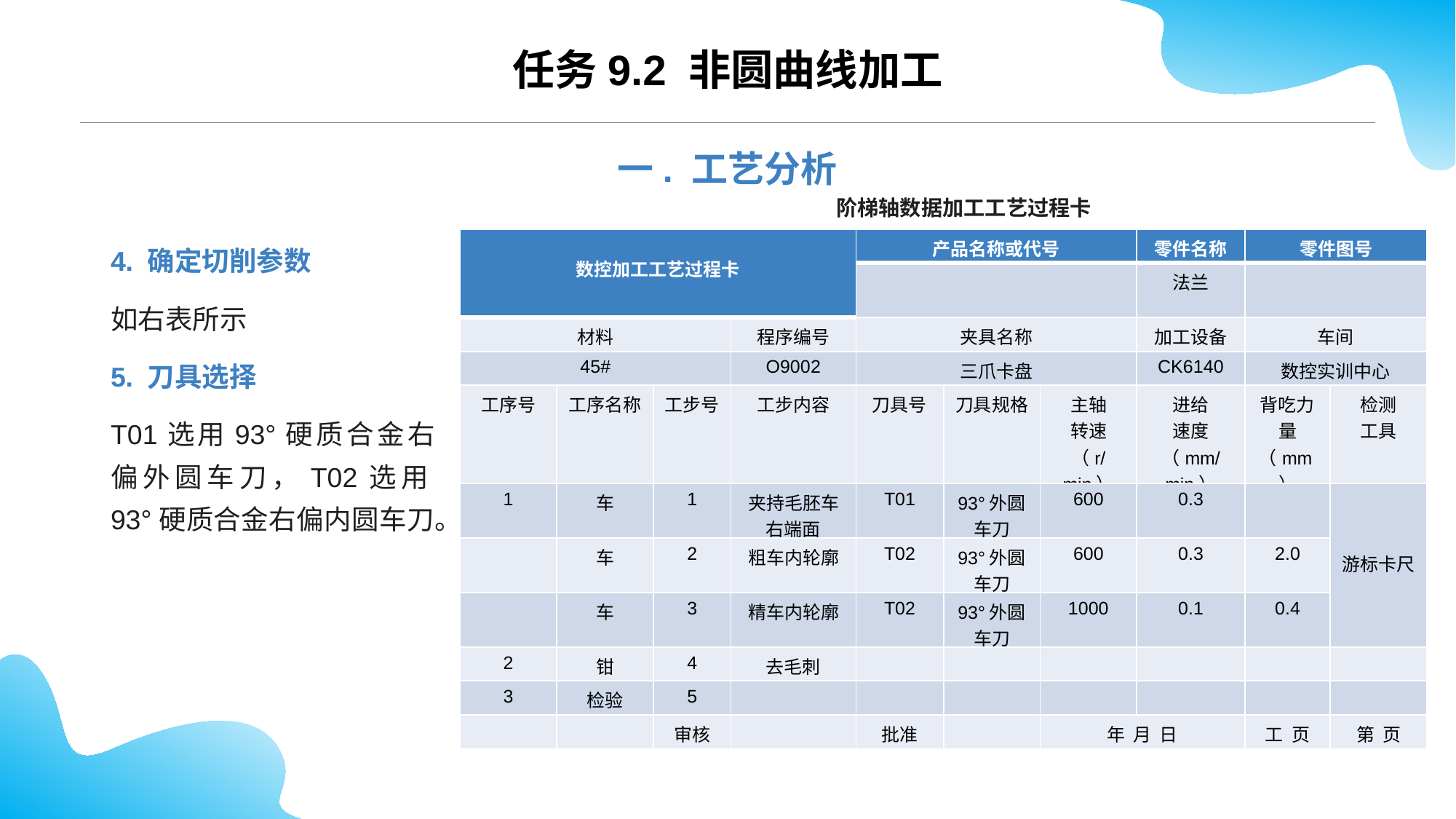

CONTENTS
任务9.2 非圆曲线加工
一. 工艺分析
阶梯轴数据加工工艺过程卡
4. 确定切削参数
如右表所示
5. 刀具选择
T01选用93°硬质合金右偏外圆车刀，T02选用93°硬质合金右偏内圆车刀。
| 数控加工工艺过程卡 |  |  |  | 产品名称或代号 |  |  | 零件名称 | 零件图号 |  |
| --- | --- | --- | --- | --- | --- | --- | --- | --- | --- |
|  |  |  |  |  |  |  | 法兰 |  |  |
| 材料 |  |  | 程序编号 | 夹具名称 |  |  | 加工设备 | 车间 |  |
| 45# |  |  | O9002 | 三爪卡盘 |  |  | CK6140 | 数控实训中心 |  |
| 工序号 | 工序名称 | 工步号 | 工步内容 | 刀具号 | 刀具规格 | 主轴 转速 （r/min） | 进给 速度 （mm/min） | 背吃力量 （mm） | 检测 工具 |
| 1 | 车 | 1 | 夹持毛胚车右端面 | T01 | 93°外圆车刀 | 600 | 0.3 |  | 游标卡尺 |
|  | 车 | 2 | 粗车内轮廓 | T02 | 93°外圆车刀 | 600 | 0.3 | 2.0 |  |
|  | 车 | 3 | 精车内轮廓 | T02 | 93°外圆车刀 | 1000 | 0.1 | 0.4 |  |
| 2 | 钳 | 4 | 去毛刺 |  |  |  |  |  |  |
| 3 | 检验 | 5 |  |  |  |  |  |  |  |
|  |  | 审核 |  | 批准 |  | 年 月 日 |  | 工 页 | 第 页 |